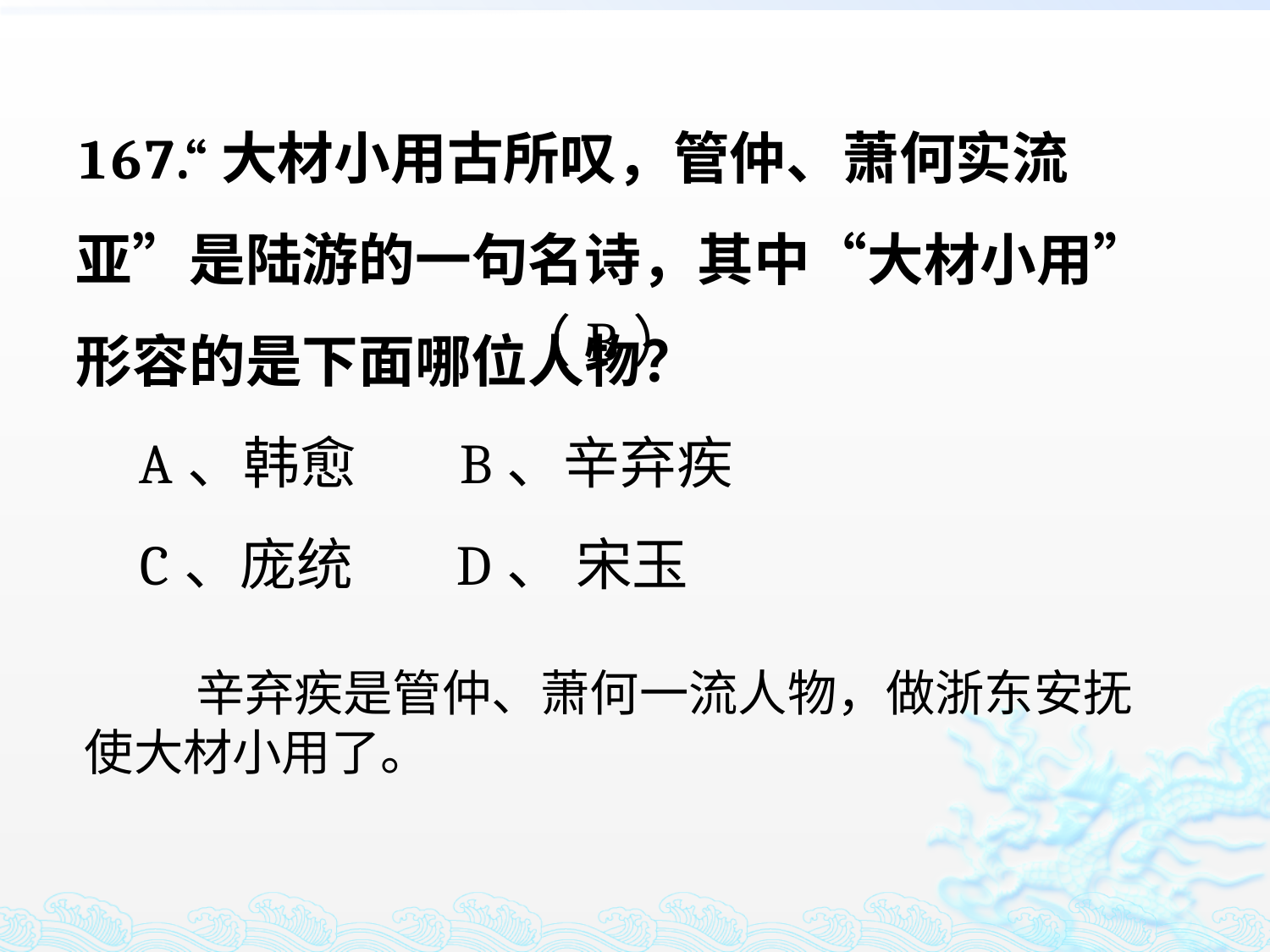

167.“大材小用古所叹，管仲、萧何实流亚”是陆游的一句名诗，其中“大材小用”形容的是下面哪位人物？
     A、韩愈       B、辛弃疾
     C、庞统       D、 宋玉
（B）
         辛弃疾是管仲、萧何一流人物，做浙东安抚使大材小用了。